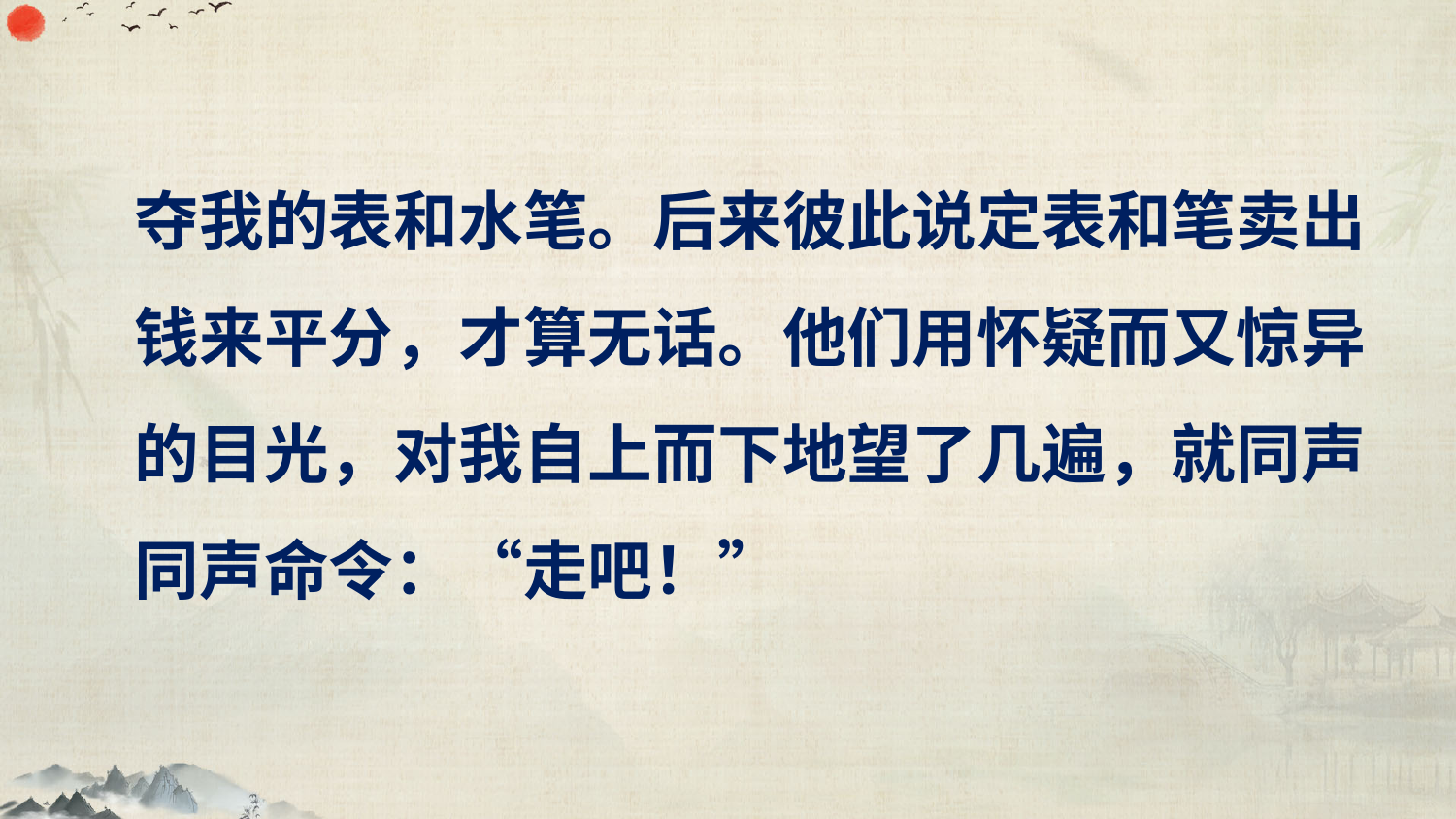

夺我的表和水笔。后来彼此说定表和笔卖出钱来平分，才算无话。他们用怀疑而又惊异的目光，对我自上而下地望了几遍，就同声同声命令：“走吧！”